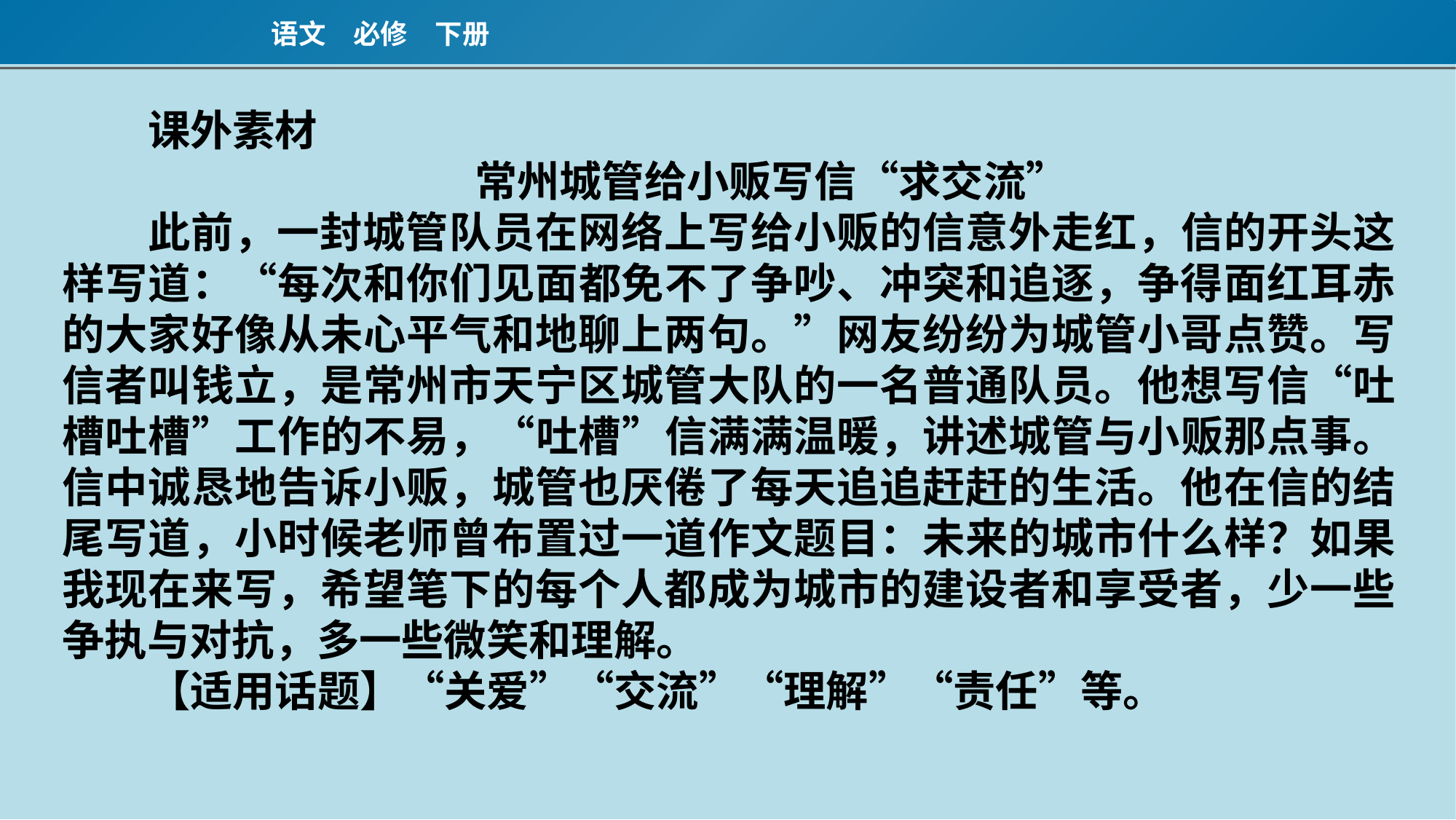

课外素材
常州城管给小贩写信“求交流”
此前，一封城管队员在网络上写给小贩的信意外走红，信的开头这样写道：“每次和你们见面都免不了争吵、冲突和追逐，争得面红耳赤的大家好像从未心平气和地聊上两句。”网友纷纷为城管小哥点赞。写信者叫钱立，是常州市天宁区城管大队的一名普通队员。他想写信“吐槽吐槽”工作的不易，“吐槽”信满满温暖，讲述城管与小贩那点事。信中诚恳地告诉小贩，城管也厌倦了每天追追赶赶的生活。他在信的结尾写道，小时候老师曾布置过一道作文题目：未来的城市什么样？如果我现在来写，希望笔下的每个人都成为城市的建设者和享受者，少一些争执与对抗，多一些微笑和理解。
【适用话题】“关爱”“交流”“理解”“责任”等。